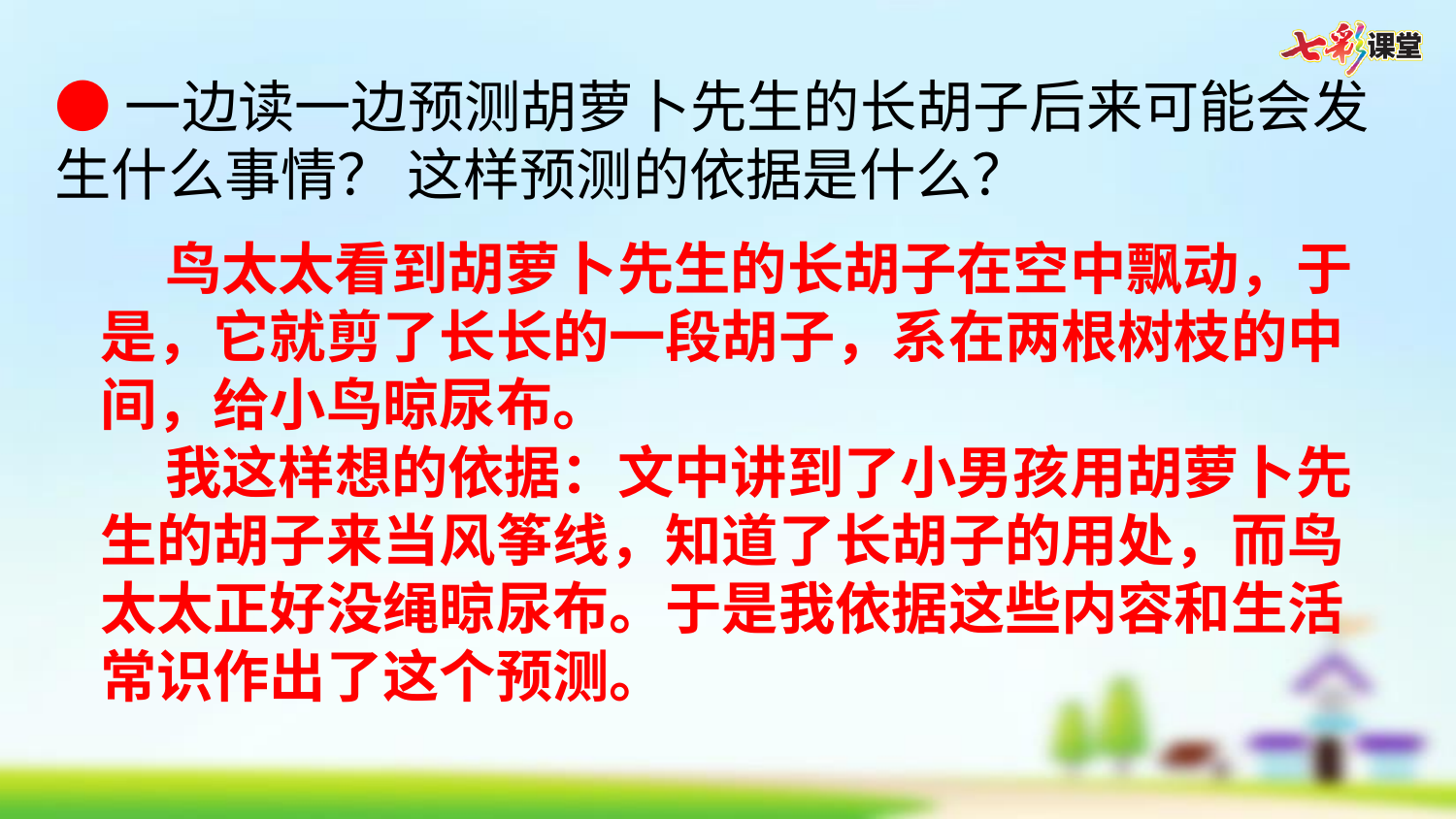

●一边读一边预测胡萝卜先生的长胡子后来可能会发生什么事情？ 这样预测的依据是什么？
    鸟太太看到胡萝卜先生的长胡子在空中飘动，于是，它就剪了长长的一段胡子，系在两根树枝的中间，给小鸟晾尿布。
    我这样想的依据：文中讲到了小男孩用胡萝卜先生的胡子来当风筝线，知道了长胡子的用处，而鸟太太正好没绳晾尿布。于是我依据这些内容和生活常识作出了这个预测。